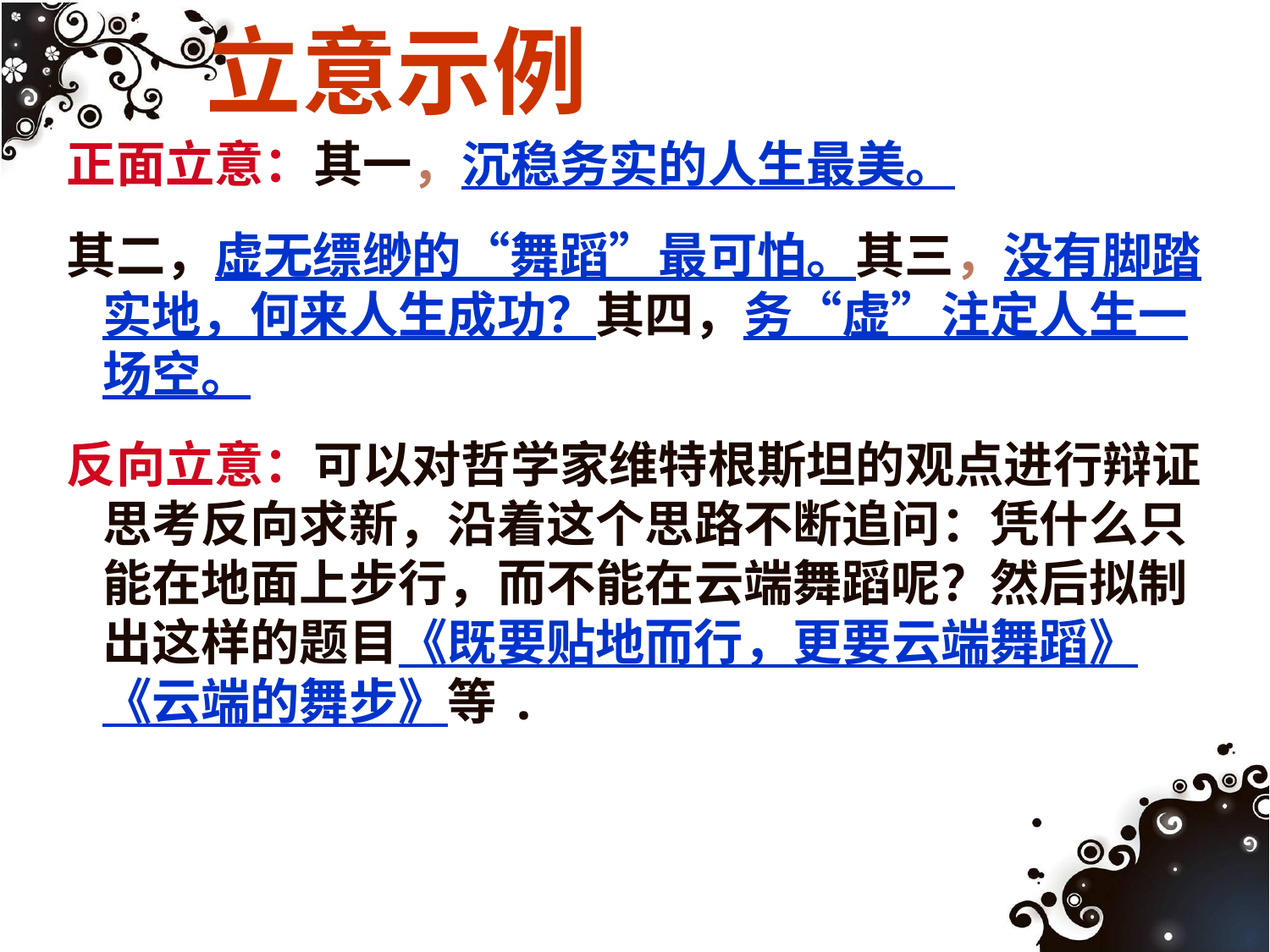

# 立意示例
正面立意：其一，沉稳务实的人生最美。
其二，虚无缥缈的“舞蹈”最可怕。其三，没有脚踏实地，何来人生成功？其四，务“虚”注定人生一场空。
反向立意：可以对哲学家维特根斯坦的观点进行辩证思考反向求新，沿着这个思路不断追问：凭什么只能在地面上步行，而不能在云端舞蹈呢？然后拟制出这样的题目《既要贴地而行，更要云端舞蹈》《云端的舞步》等.